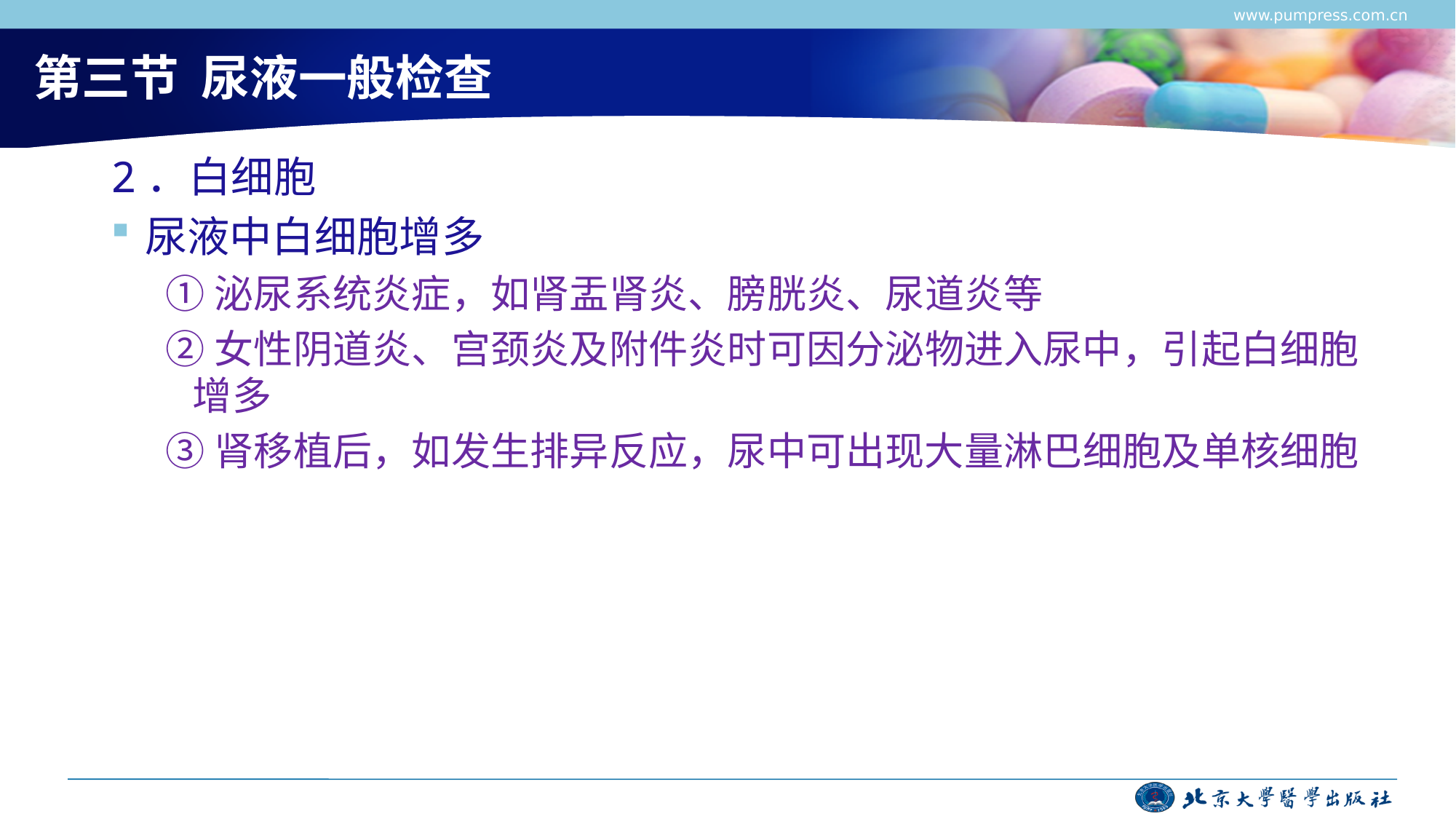

www.pumpress.com.cn
# 第三节  尿液一般检查
2．白细胞
尿液中白细胞增多
①泌尿系统炎症，如肾盂肾炎、膀胱炎、尿道炎等
②女性阴道炎、宫颈炎及附件炎时可因分泌物进入尿中，引起白细胞增多
③肾移植后，如发生排异反应，尿中可出现大量淋巴细胞及单核细胞